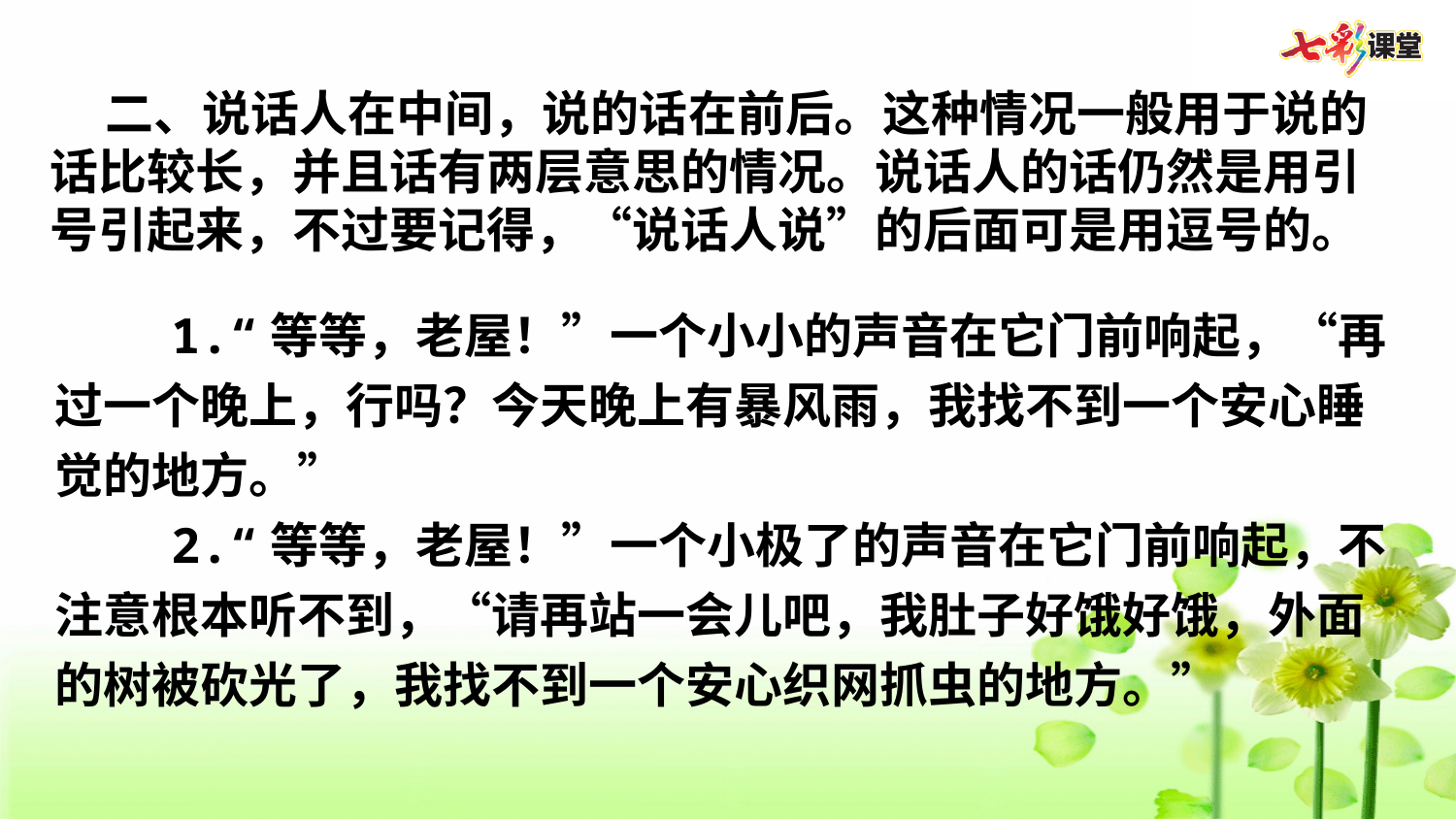

二、说话人在中间，说的话在前后。这种情况一般用于说的话比较长，并且话有两层意思的情况。说话人的话仍然是用引号引起来，不过要记得，“说话人说”的后面可是用逗号的。
    1.“等等，老屋！”一个小小的声音在它门前响起，“再过一个晚上，行吗？今天晚上有暴风雨，我找不到一个安心睡觉的地方。”
    2.“等等，老屋！”一个小极了的声音在它门前响起，不注意根本听不到，“请再站一会儿吧，我肚子好饿好饿，外面的树被砍光了，我找不到一个安心织网抓虫的地方。”